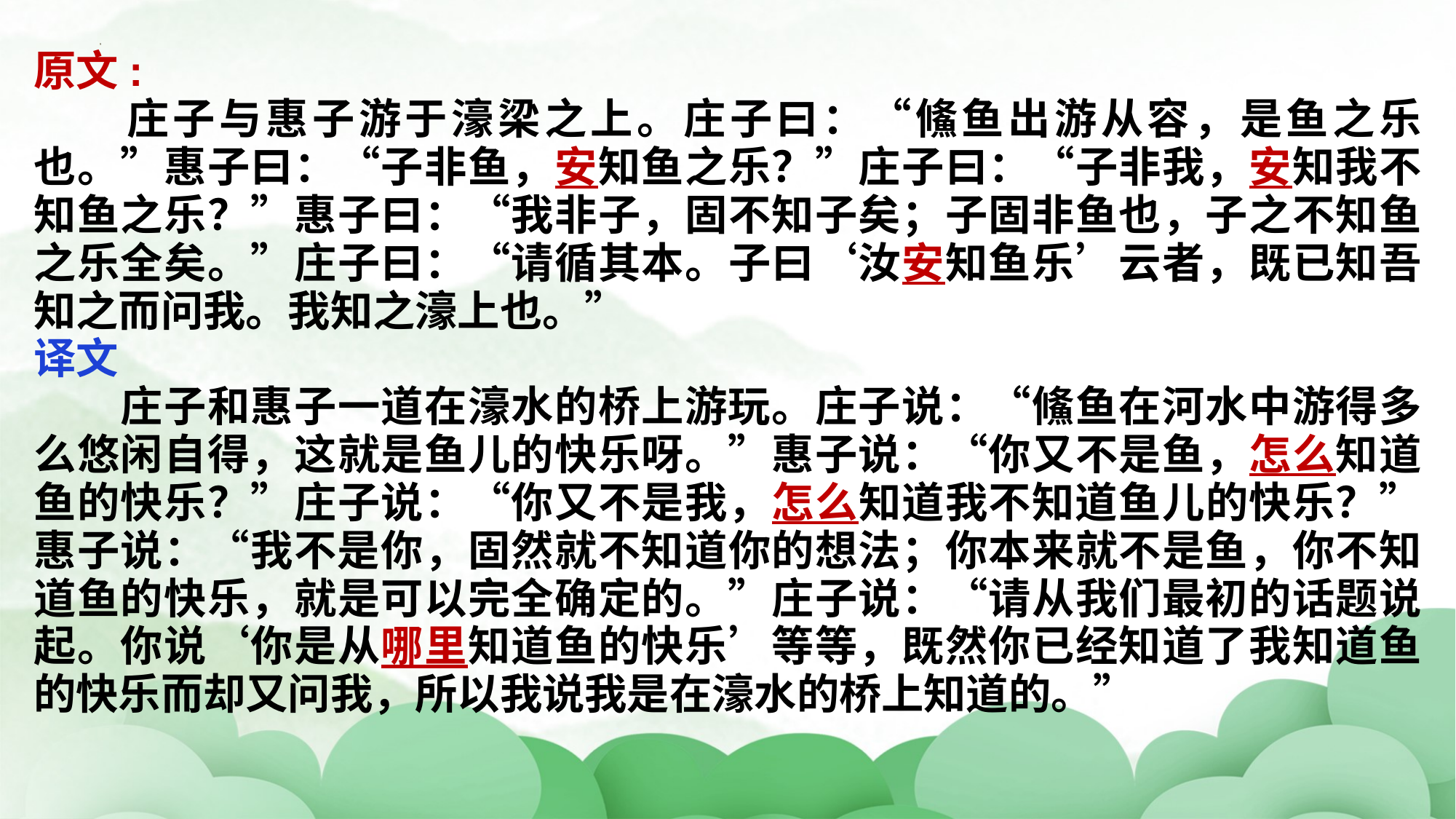

原文:
　　庄子与惠子游于濠梁之上。庄子曰：“鯈鱼出游从容，是鱼之乐也。”惠子曰：“子非鱼，安知鱼之乐？”庄子曰：“子非我，安知我不知鱼之乐？”惠子曰：“我非子，固不知子矣；子固非鱼也，子之不知鱼之乐全矣。”庄子曰：“请循其本。子曰‘汝安知鱼乐’云者，既已知吾知之而问我。我知之濠上也。”
译文
　　庄子和惠子一道在濠水的桥上游玩。庄子说：“鯈鱼在河水中游得多么悠闲自得，这就是鱼儿的快乐呀。”惠子说：“你又不是鱼，怎么知道鱼的快乐？”庄子说：“你又不是我，怎么知道我不知道鱼儿的快乐？”惠子说：“我不是你，固然就不知道你的想法；你本来就不是鱼，你不知道鱼的快乐，就是可以完全确定的。”庄子说：“请从我们最初的话题说起。你说‘你是从哪里知道鱼的快乐’等等，既然你已经知道了我知道鱼的快乐而却又问我，所以我说我是在濠水的桥上知道的。”